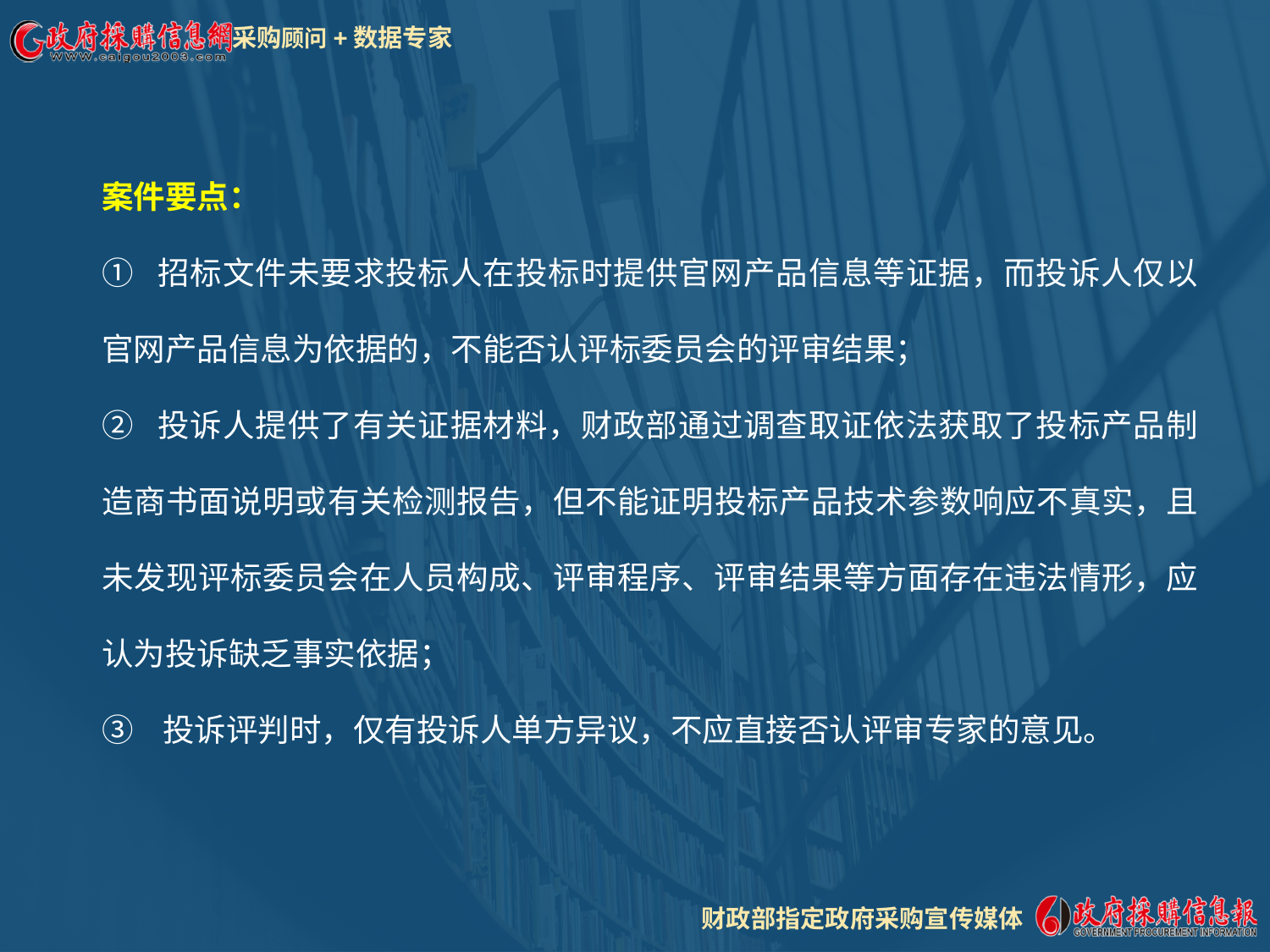

案件要点：
①  招标文件未要求投标人在投标时提供官网产品信息等证据，而投诉人仅以官网产品信息为依据的，不能否认评标委员会的评审结果；
②  投诉人提供了有关证据材料，财政部通过调查取证依法获取了投标产品制造商书面说明或有关检测报告，但不能证明投标产品技术参数响应不真实，且未发现评标委员会在人员构成、评审程序、评审结果等方面存在违法情形，应认为投诉缺乏事实依据；
③   投诉评判时，仅有投诉人单方异议，不应直接否认评审专家的意见。